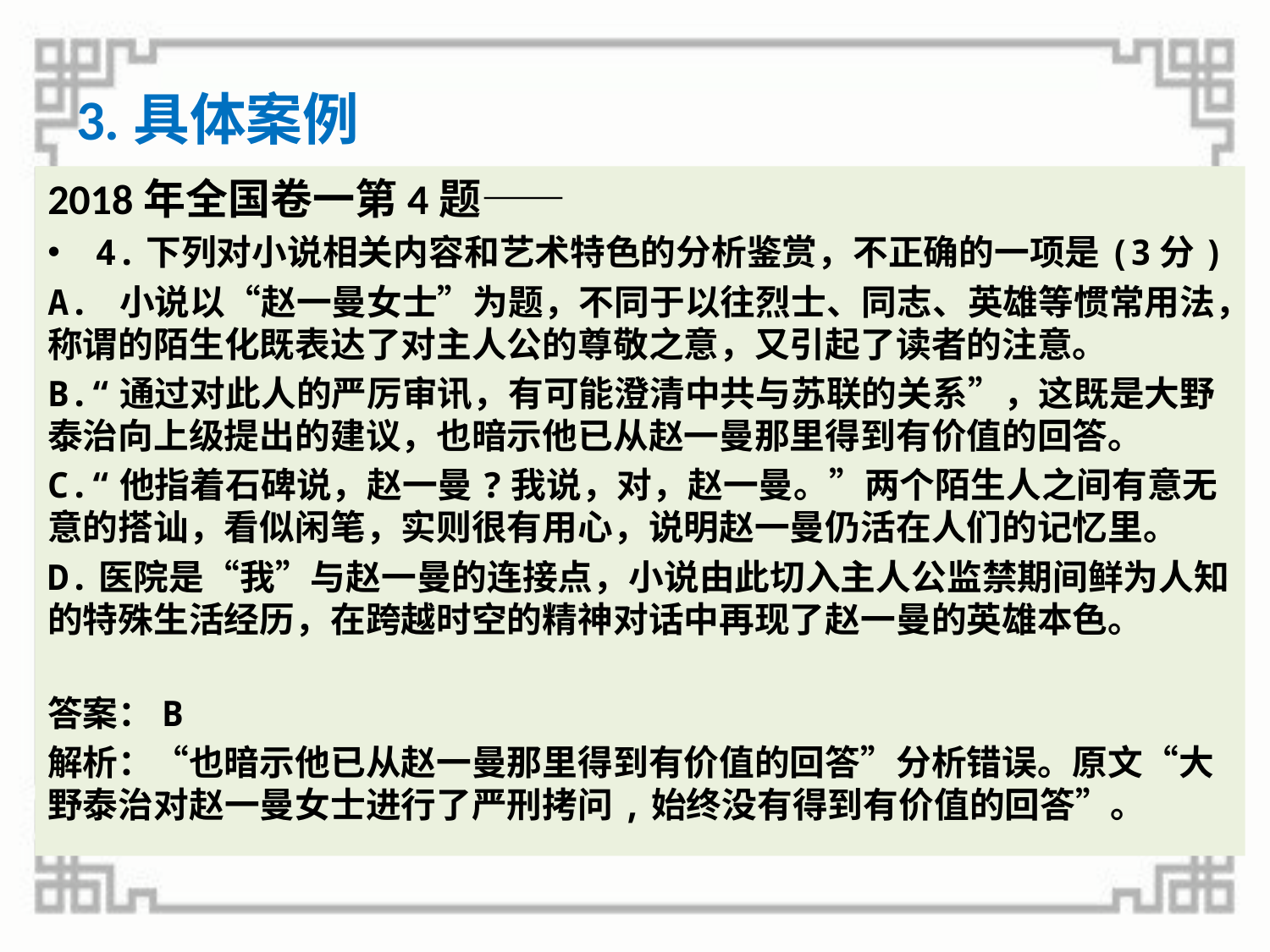

# 3.具体案例
2018年全国卷一第4题——
4.下列对小说相关内容和艺术特色的分析鉴赏，不正确的一项是(3分)
A. 小说以“赵一曼女士”为题，不同于以往烈士、同志、英雄等惯常用法，称谓的陌生化既表达了对主人公的尊敬之意，又引起了读者的注意。
B.“通过对此人的严厉审讯，有可能澄清中共与苏联的关系”，这既是大野泰治向上级提出的建议，也暗示他已从赵一曼那里得到有价值的回答。
C.“他指着石碑说，赵一曼?我说，对，赵一曼。”两个陌生人之间有意无意的搭讪，看似闲笔，实则很有用心，说明赵一曼仍活在人们的记忆里。
D.医院是“我”与赵一曼的连接点，小说由此切入主人公监禁期间鲜为人知的特殊生活经历，在跨越时空的精神对话中再现了赵一曼的英雄本色。

答案：B
解析：“也暗示他已从赵一曼那里得到有价值的回答”分析错误。原文“大野泰治对赵一曼女士进行了严刑拷问,始终没有得到有价值的回答”。